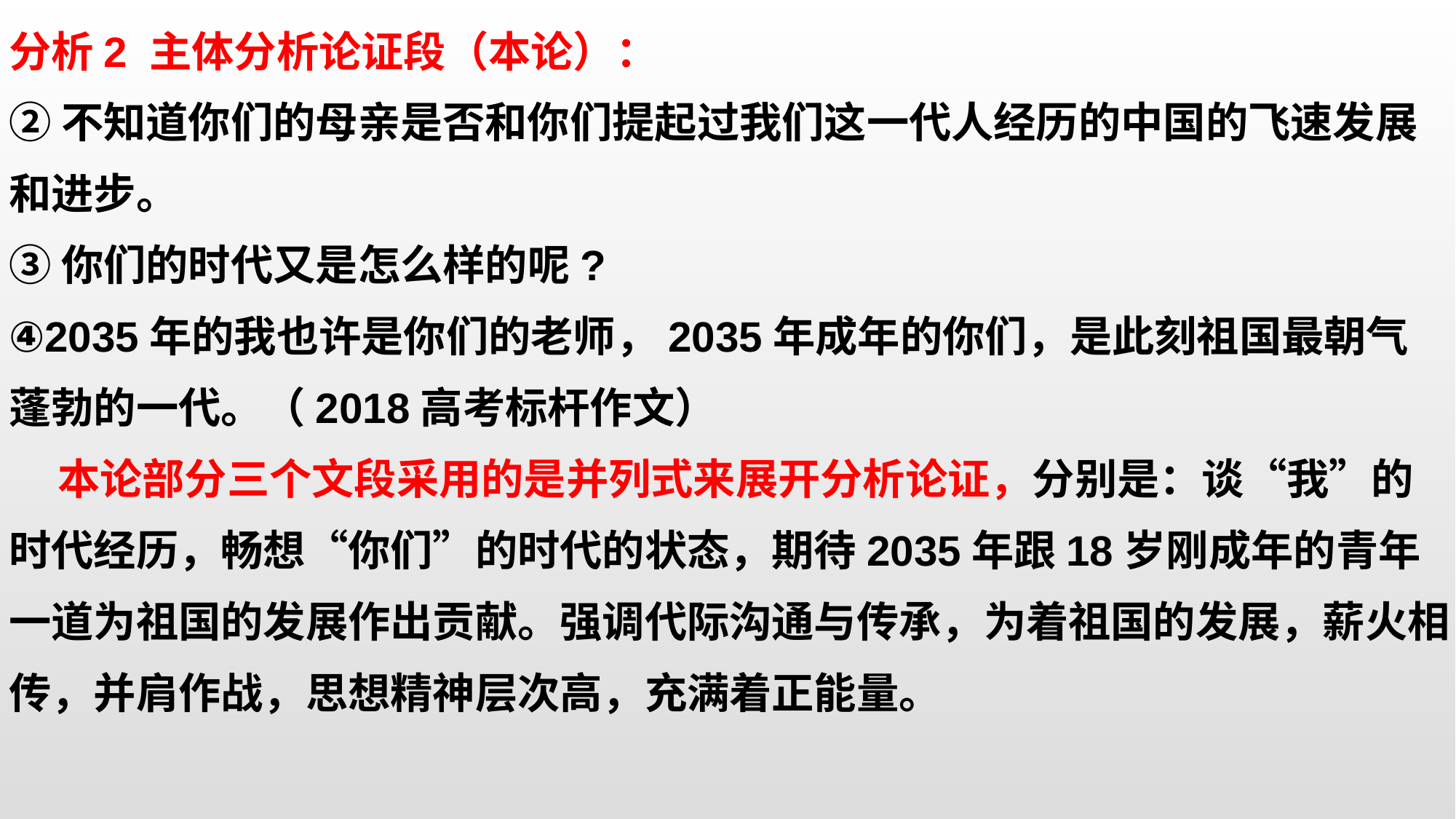

分析2 主体分析论证段（本论）：
②不知道你们的母亲是否和你们提起过我们这一代人经历的中国的飞速发展和进步。
③你们的时代又是怎么样的呢?
④2035年的我也许是你们的老师，2035年成年的你们，是此刻祖国最朝气蓬勃的一代。（2018高考标杆作文）
    本论部分三个文段采用的是并列式来展开分析论证，分别是：谈“我”的时代经历，畅想“你们”的时代的状态，期待2035年跟18岁刚成年的青年一道为祖国的发展作出贡献。强调代际沟通与传承，为着祖国的发展，薪火相传，并肩作战，思想精神层次高，充满着正能量。